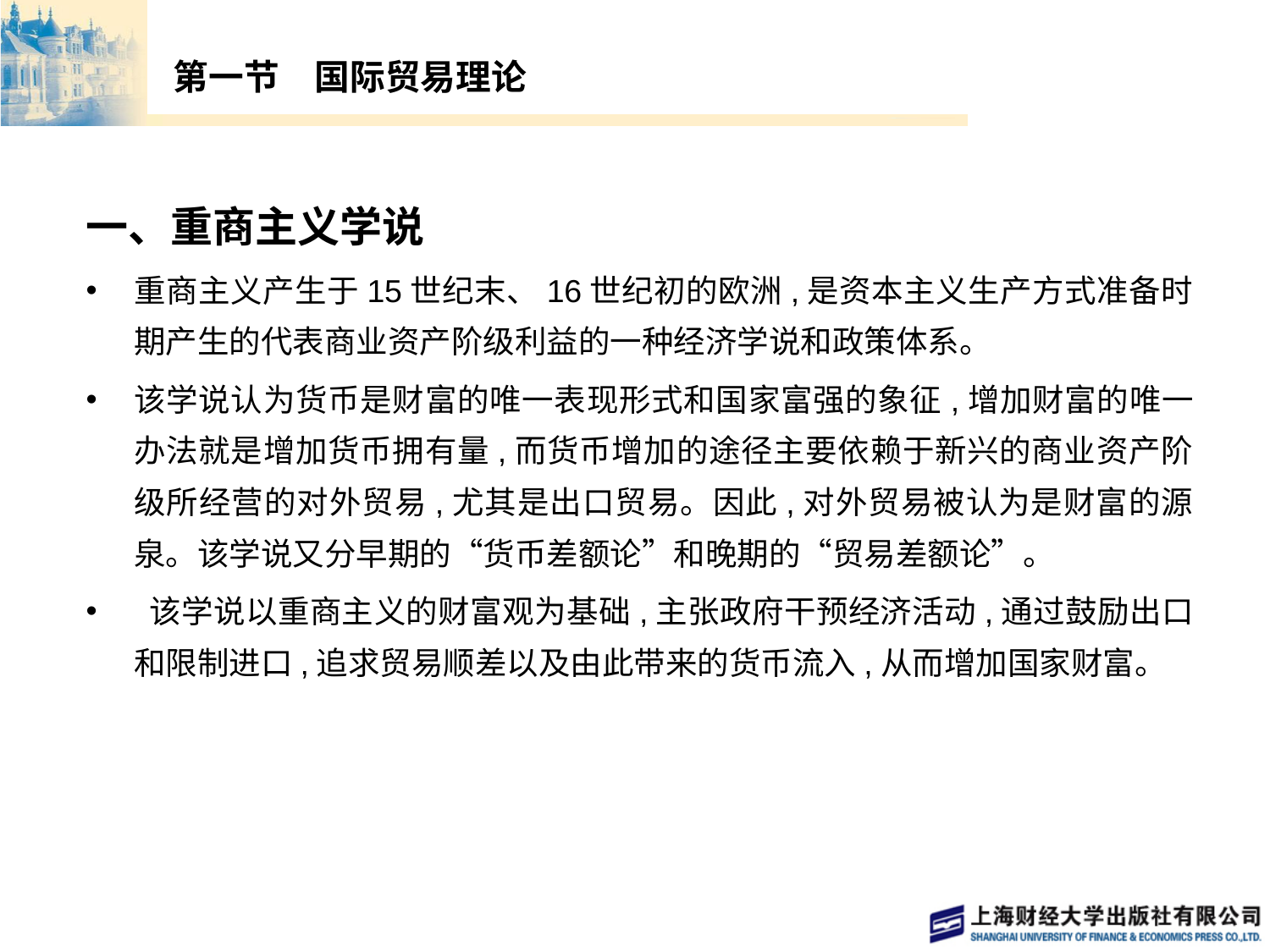

# 第一节　国际贸易理论
一、重商主义学说
重商主义产生于15世纪末、16世纪初的欧洲,是资本主义生产方式准备时期产生的代表商业资产阶级利益的一种经济学说和政策体系。
该学说认为货币是财富的唯一表现形式和国家富强的象征,增加财富的唯一办法就是增加货币拥有量,而货币增加的途径主要依赖于新兴的商业资产阶级所经营的对外贸易,尤其是出口贸易。因此,对外贸易被认为是财富的源泉。该学说又分早期的“货币差额论”和晚期的“贸易差额论”。
 该学说以重商主义的财富观为基础,主张政府干预经济活动,通过鼓励出口和限制进口,追求贸易顺差以及由此带来的货币流入,从而增加国家财富。